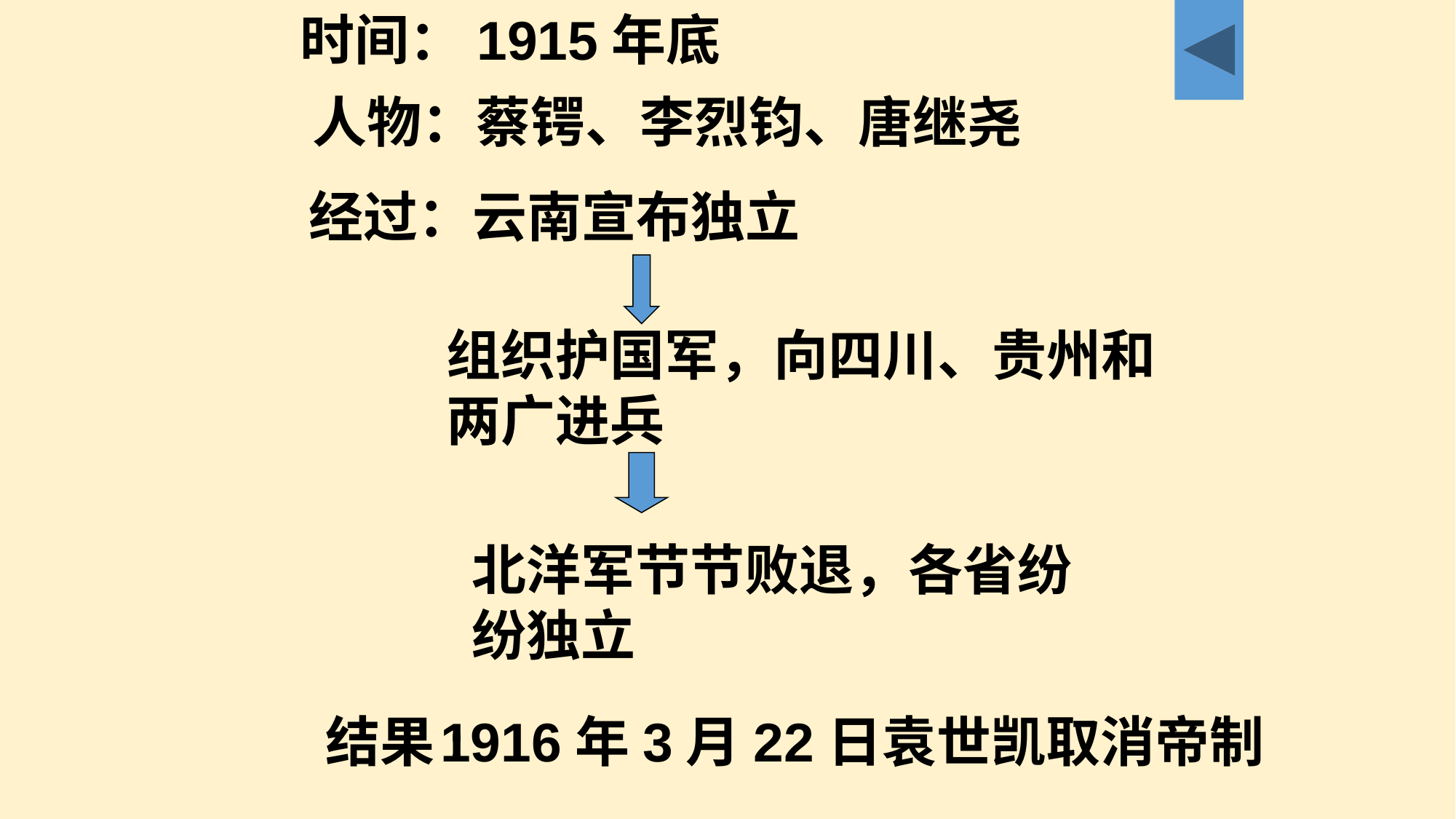

时间：1915年底

人物：蔡锷、李烈钧、唐继尧
经过：云南宣布独立

组织护国军，向四川、贵州和两广进兵

北洋军节节败退，各省纷纷独立
结果:
1916年3月22日袁世凯取消帝制